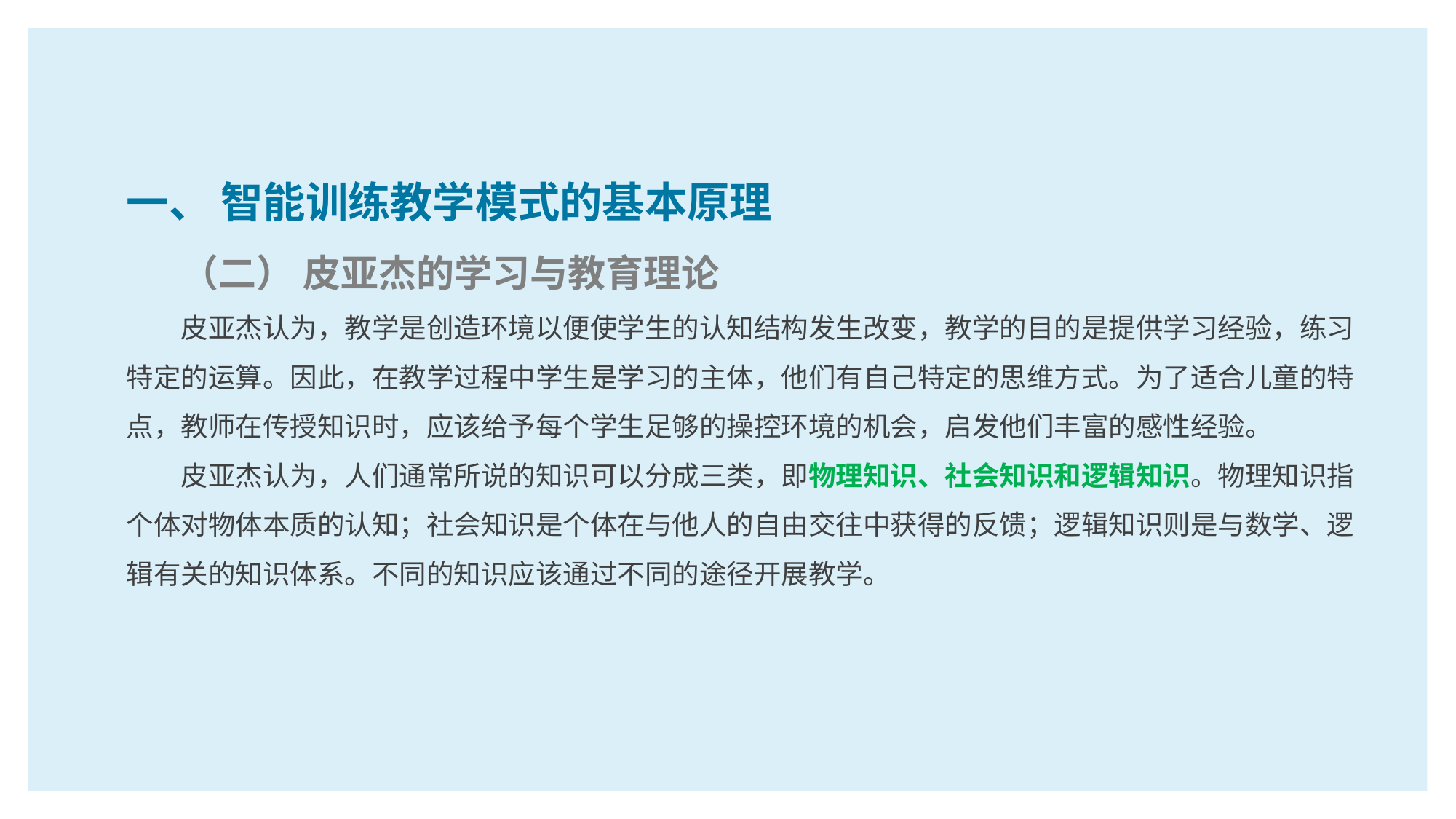

一、 智能训练教学模式的基本原理
（二） 皮亚杰的学习与教育理论
皮亚杰认为，教学是创造环境以便使学生的认知结构发生改变，教学的目的是提供学习经验，练习特定的运算。因此，在教学过程中学生是学习的主体，他们有自己特定的思维方式。为了适合儿童的特点，教师在传授知识时，应该给予每个学生足够的操控环境的机会，启发他们丰富的感性经验。
皮亚杰认为，人们通常所说的知识可以分成三类，即物理知识、社会知识和逻辑知识。物理知识指个体对物体本质的认知；社会知识是个体在与他人的自由交往中获得的反馈；逻辑知识则是与数学、逻辑有关的知识体系。不同的知识应该通过不同的途径开展教学。